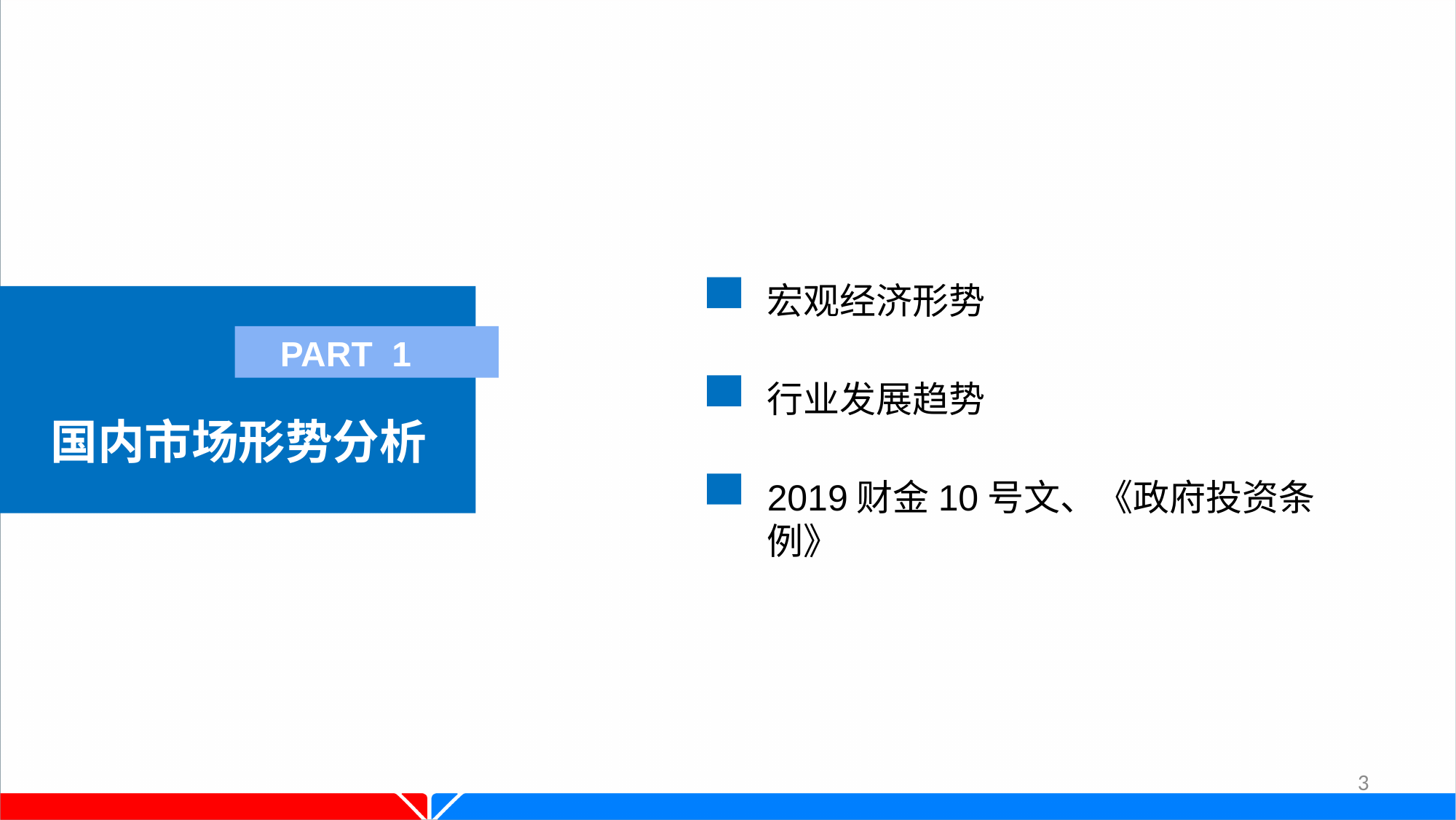

宏观经济形势

国内市场形势分析

PART  1
行业发展趋势

2019财金10号文、《政府投资条例》

3